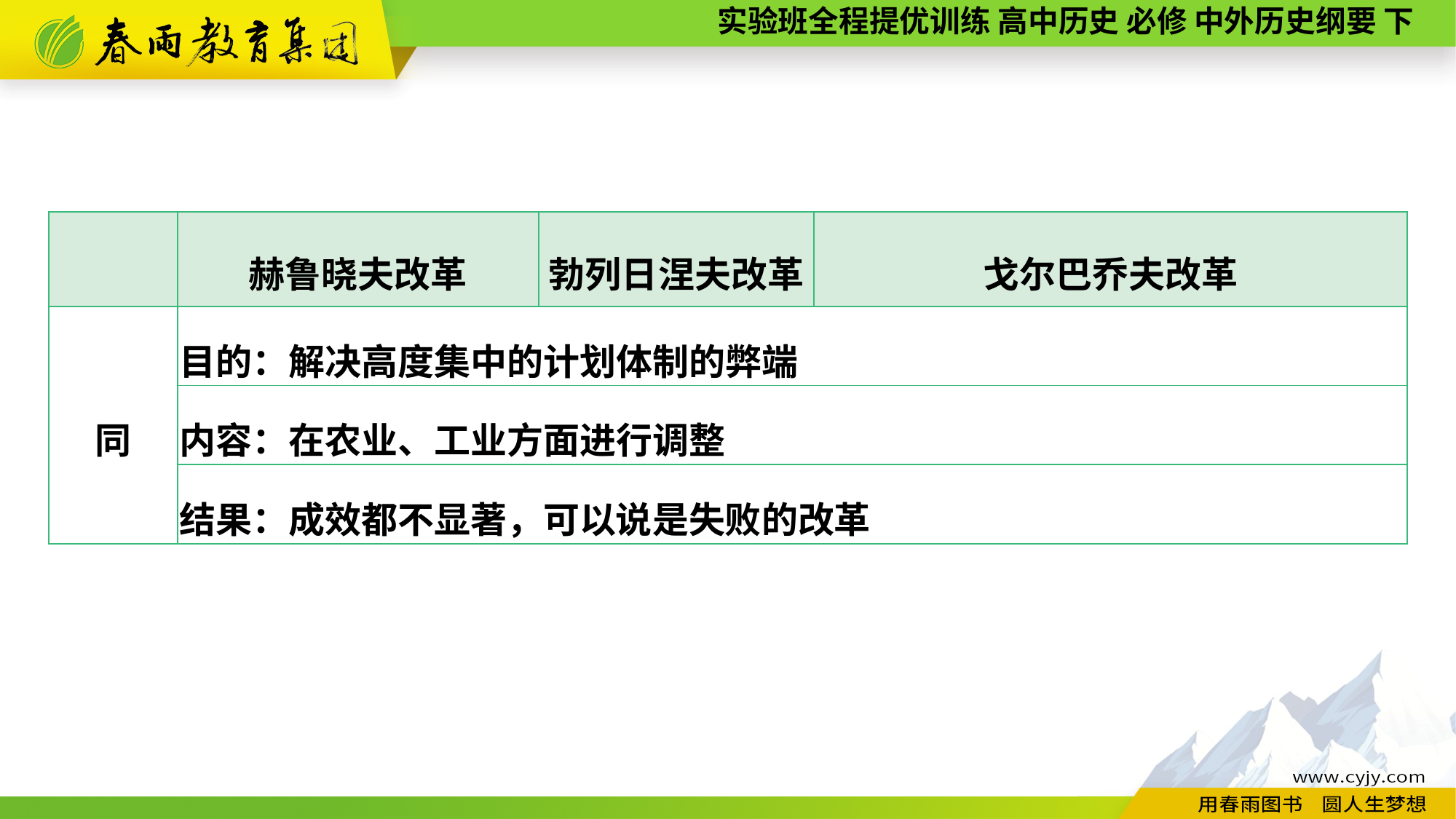

|  | 赫鲁晓夫改革 | 勃列日涅夫改革 | 戈尔巴乔夫改革 |
| --- | --- | --- | --- |
| 同 | 目的：解决高度集中的计划体制的弊端 |  |  |
|  | 内容：在农业、工业方面进行调整 |  |  |
|  | 结果：成效都不显著，可以说是失败的改革 |  |  |